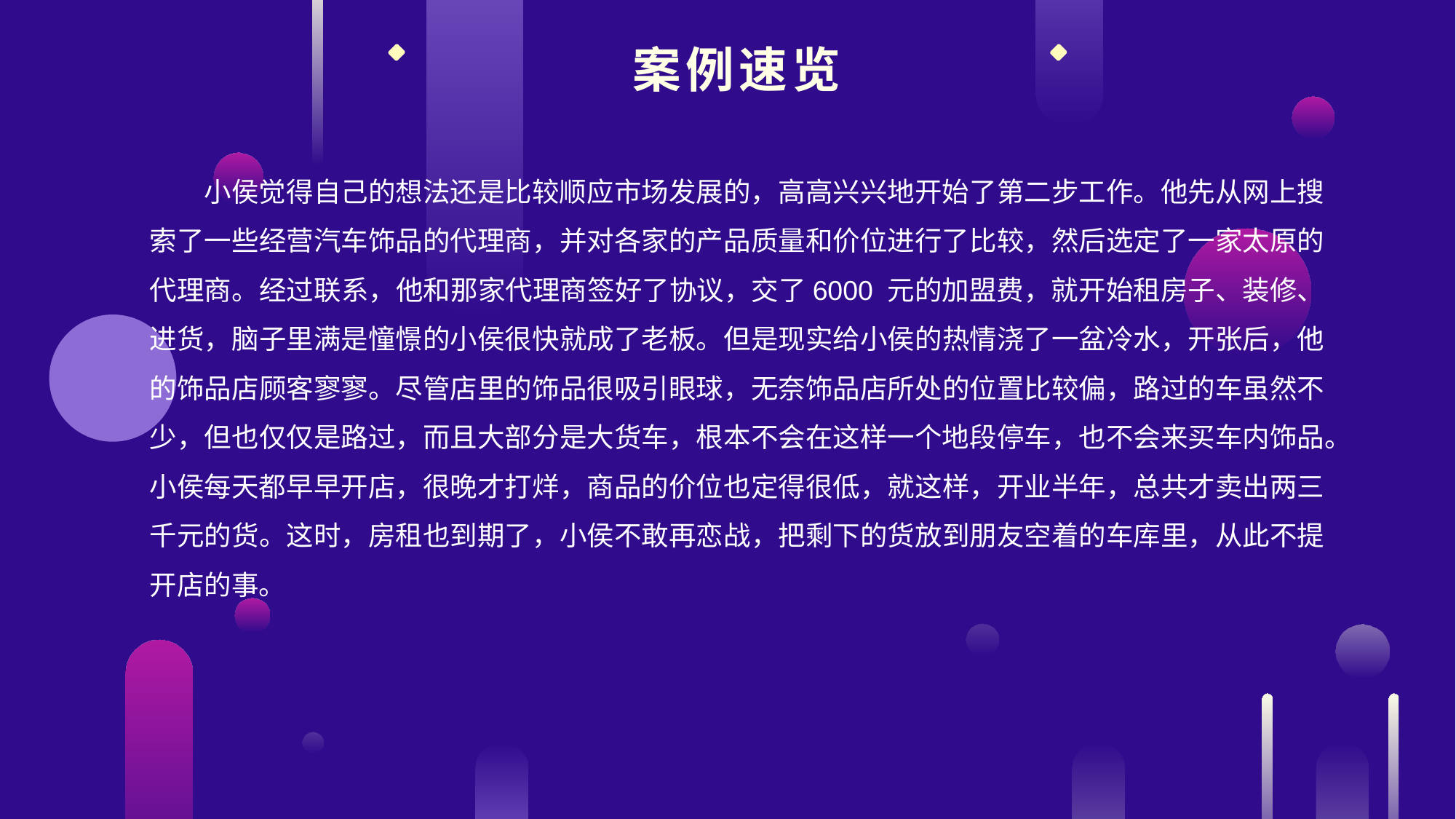

案例速览

小侯觉得自己的想法还是比较顺应市场发展的，高高兴兴地开始了第二步工作。他先从网上搜索了一些经营汽车饰品的代理商，并对各家的产品质量和价位进行了比较，然后选定了一家太原的代理商。经过联系，他和那家代理商签好了协议，交了6000 元的加盟费，就开始租房子、装修、进货，脑子里满是憧憬的小侯很快就成了老板。但是现实给小侯的热情浇了一盆冷水，开张后，他的饰品店顾客寥寥。尽管店里的饰品很吸引眼球，无奈饰品店所处的位置比较偏，路过的车虽然不少，但也仅仅是路过，而且大部分是大货车，根本不会在这样一个地段停车，也不会来买车内饰品。小侯每天都早早开店，很晚才打烊，商品的价位也定得很低，就这样，开业半年，总共才卖出两三千元的货。这时，房租也到期了，小侯不敢再恋战，把剩下的货放到朋友空着的车库里，从此不提开店的事。